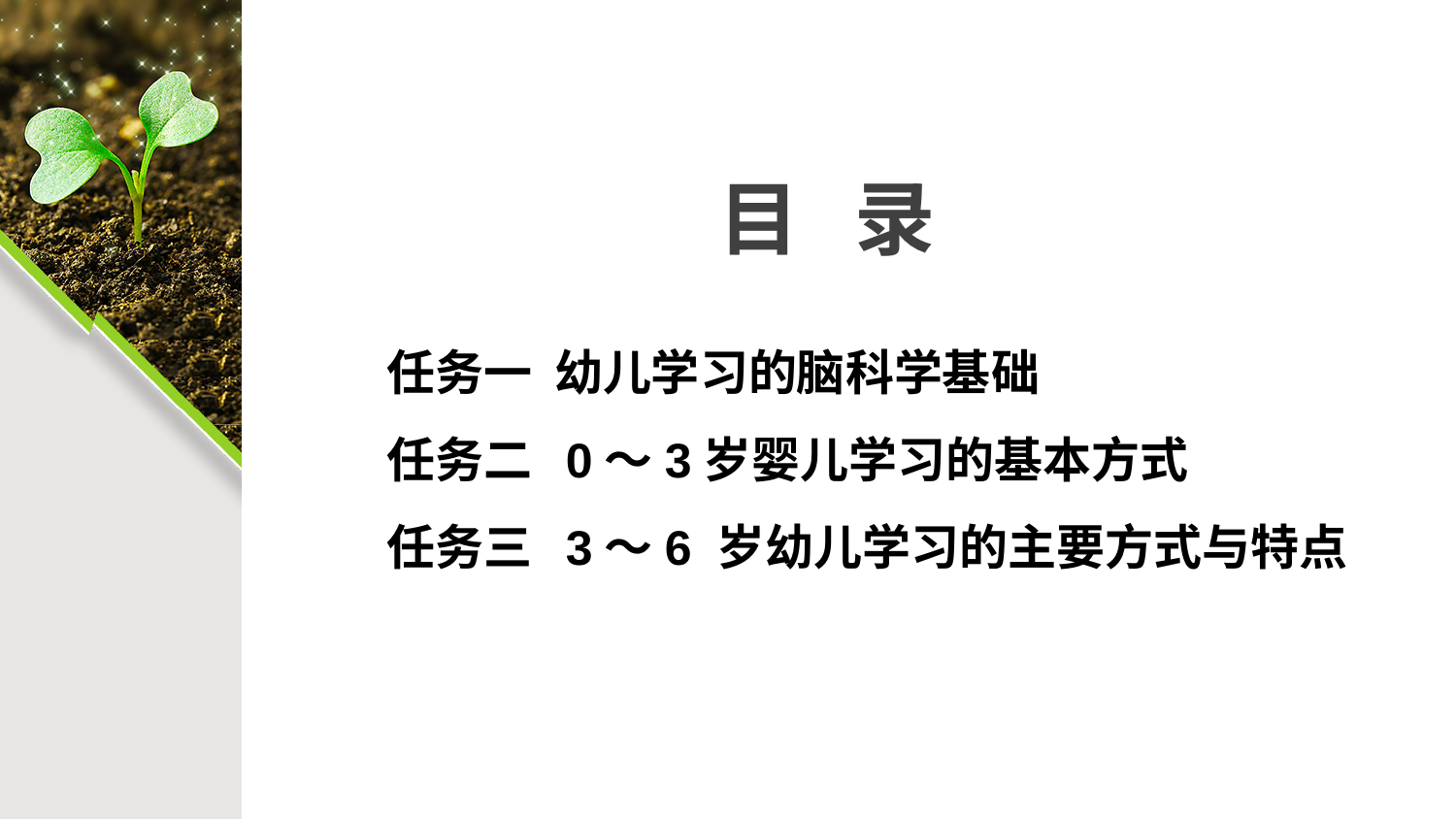

# 目   录
任务一  幼儿学习的脑科学基础
任务二  0～3岁婴儿学习的基本方式
任务三  3～6 岁幼儿学习的主要方式与特点